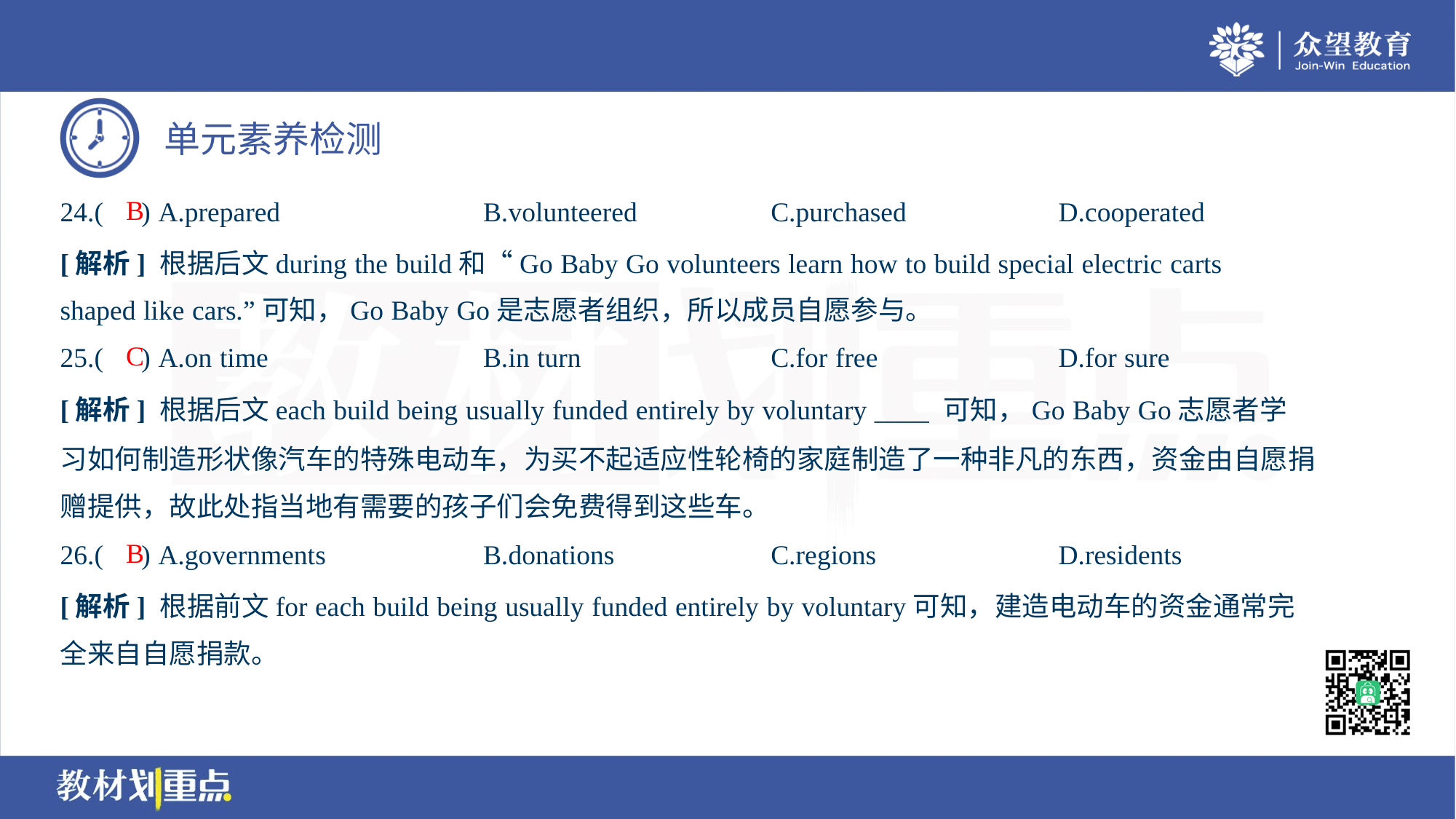

B
24.(     ) A.prepared	B.volunteered	C.purchased	D.cooperated
[解析] 根据后文during the build和“Go Baby Go volunteers learn how to build special electric carts
shaped like cars.”可知，Go Baby Go是志愿者组织，所以成员自愿参与。
C
25.(     ) A.on time	B.in turn	C.for free	D.for sure
[解析] 根据后文each build being usually funded entirely by voluntary ____ 可知，Go Baby Go志愿者学
习如何制造形状像汽车的特殊电动车，为买不起适应性轮椅的家庭制造了一种非凡的东西，资金由自愿捐
赠提供，故此处指当地有需要的孩子们会免费得到这些车。
B
26.(     ) A.governments	B.donations	C.regions	D.residents
[解析] 根据前文for each build being usually funded entirely by voluntary可知，建造电动车的资金通常完
全来自自愿捐款。